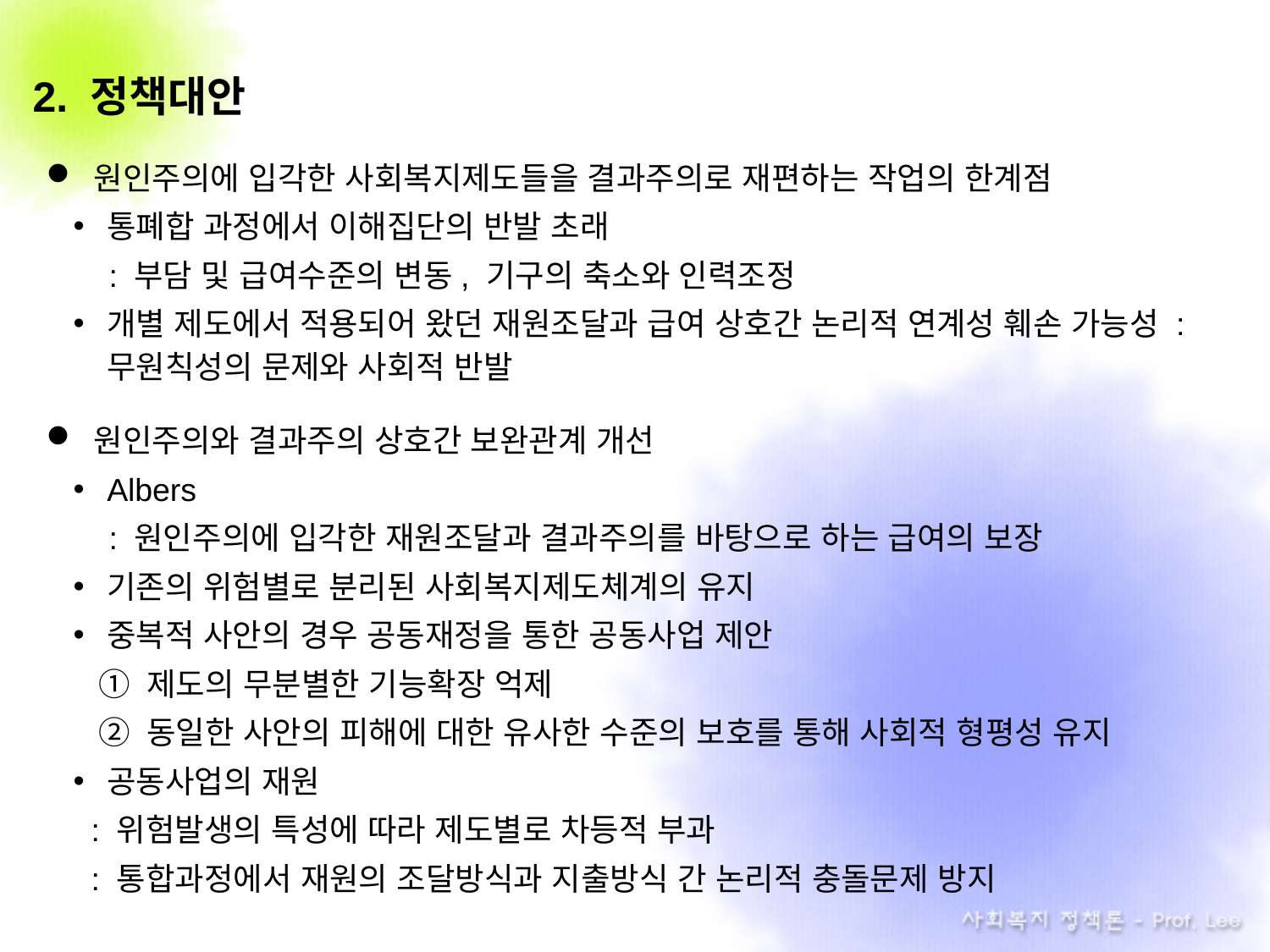

2. 정책대안

원인주의에 입각한 사회복지제도들을 결과주의로 재편하는 작업의 한계점
통폐합 과정에서 이해집단의 반발 초래
    : 부담 및 급여수준의 변동, 기구의 축소와 인력조정
개별 제도에서 적용되어 왔던 재원조달과 급여 상호간 논리적 연계성 훼손 가능성 : 무원칙성의 문제와 사회적 반발

원인주의와 결과주의 상호간 보완관계 개선
Albers
    : 원인주의에 입각한 재원조달과 결과주의를 바탕으로 하는 급여의 보장
기존의 위험별로 분리된 사회복지제도체계의 유지
중복적 사안의 경우 공동재정을 통한 공동사업 제안
① 제도의 무분별한 기능확장 억제
② 동일한 사안의 피해에 대한 유사한 수준의 보호를 통해 사회적 형평성 유지
공동사업의 재원
  : 위험발생의 특성에 따라 제도별로 차등적 부과
  : 통합과정에서 재원의 조달방식과 지출방식 간 논리적 충돌문제 방지